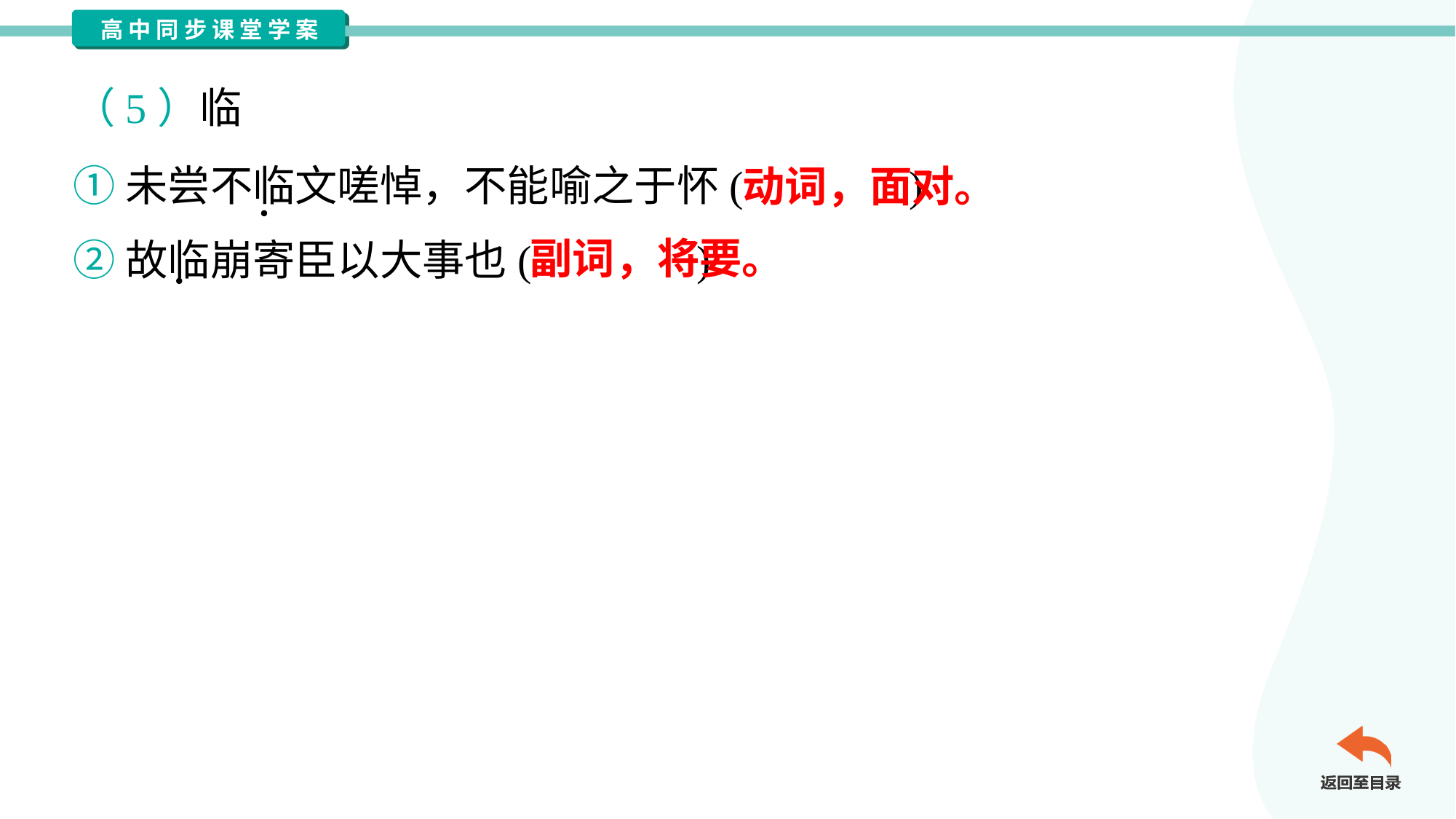

（5）临
①未尝不临文嗟悼，不能喻之于怀(              )
②故临崩寄臣以大事也(              )
动词，面对。
副词，将要。